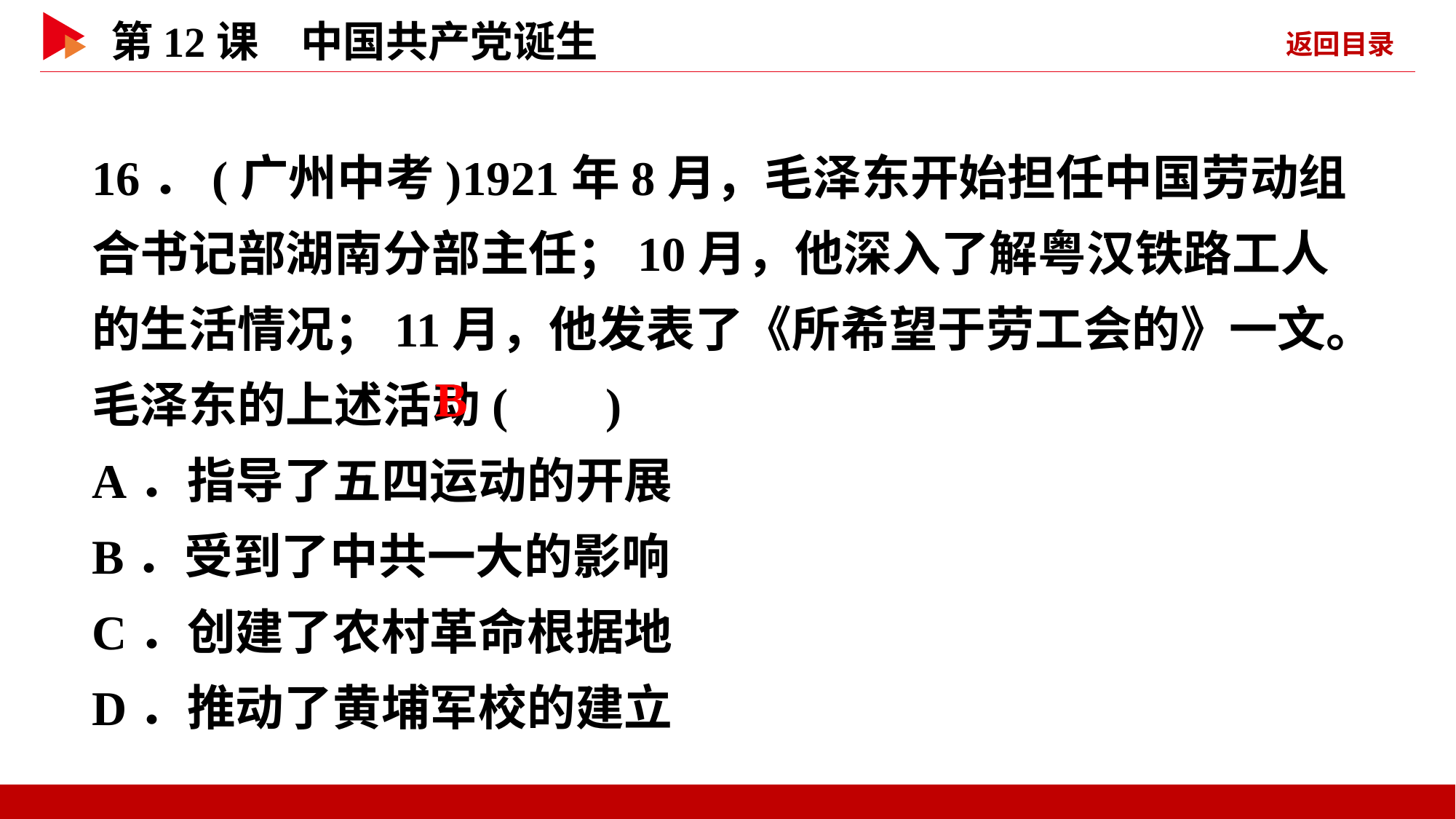

16．(广州中考)1921年8月，毛泽东开始担任中国劳动组合书记部湖南分部主任；10月，他深入了解粤汉铁路工人的生活情况；11月，他发表了《所希望于劳工会的》一文。毛泽东的上述活动(        )
A．指导了五四运动的开展
B．受到了中共一大的影响
C．创建了农村革命根据地
D．推动了黄埔军校的建立
   B